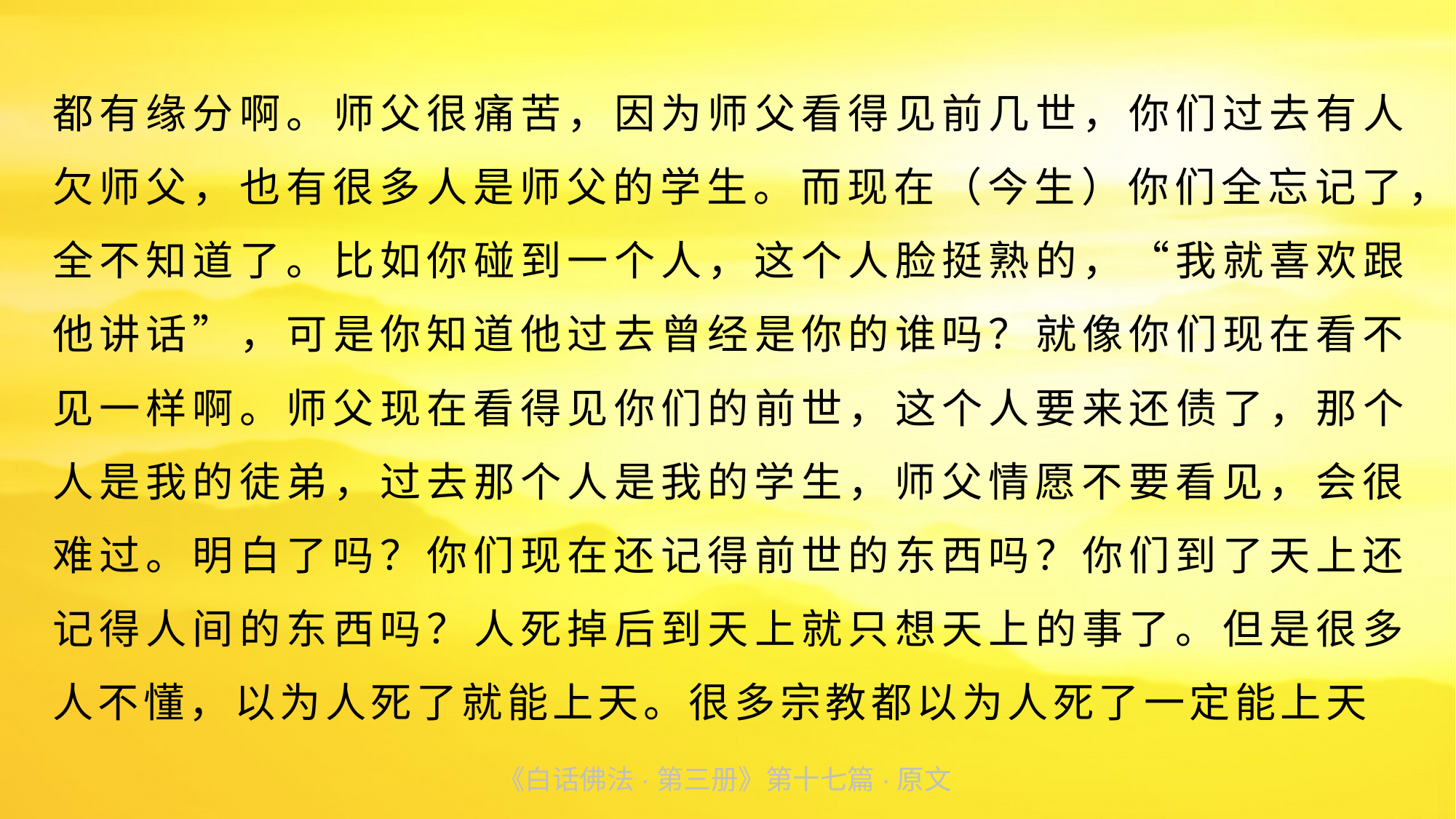

都有缘分啊。师父很痛苦，因为师父看得见前几世，你们过去有人欠师父，也有很多人是师父的学生。而现在（今生）你们全忘记了，全不知道了。比如你碰到一个人，这个人脸挺熟的，“我就喜欢跟他讲话”，可是你知道他过去曾经是你的谁吗？就像你们现在看不见一样啊。师父现在看得见你们的前世，这个人要来还债了，那个人是我的徒弟，过去那个人是我的学生，师父情愿不要看见，会很难过。明白了吗？你们现在还记得前世的东西吗？你们到了天上还记得人间的东西吗？人死掉后到天上就只想天上的事了。但是很多人不懂，以为人死了就能上天。很多宗教都以为人死了一定能上天
《白话佛法·第三册》第十七篇·原文